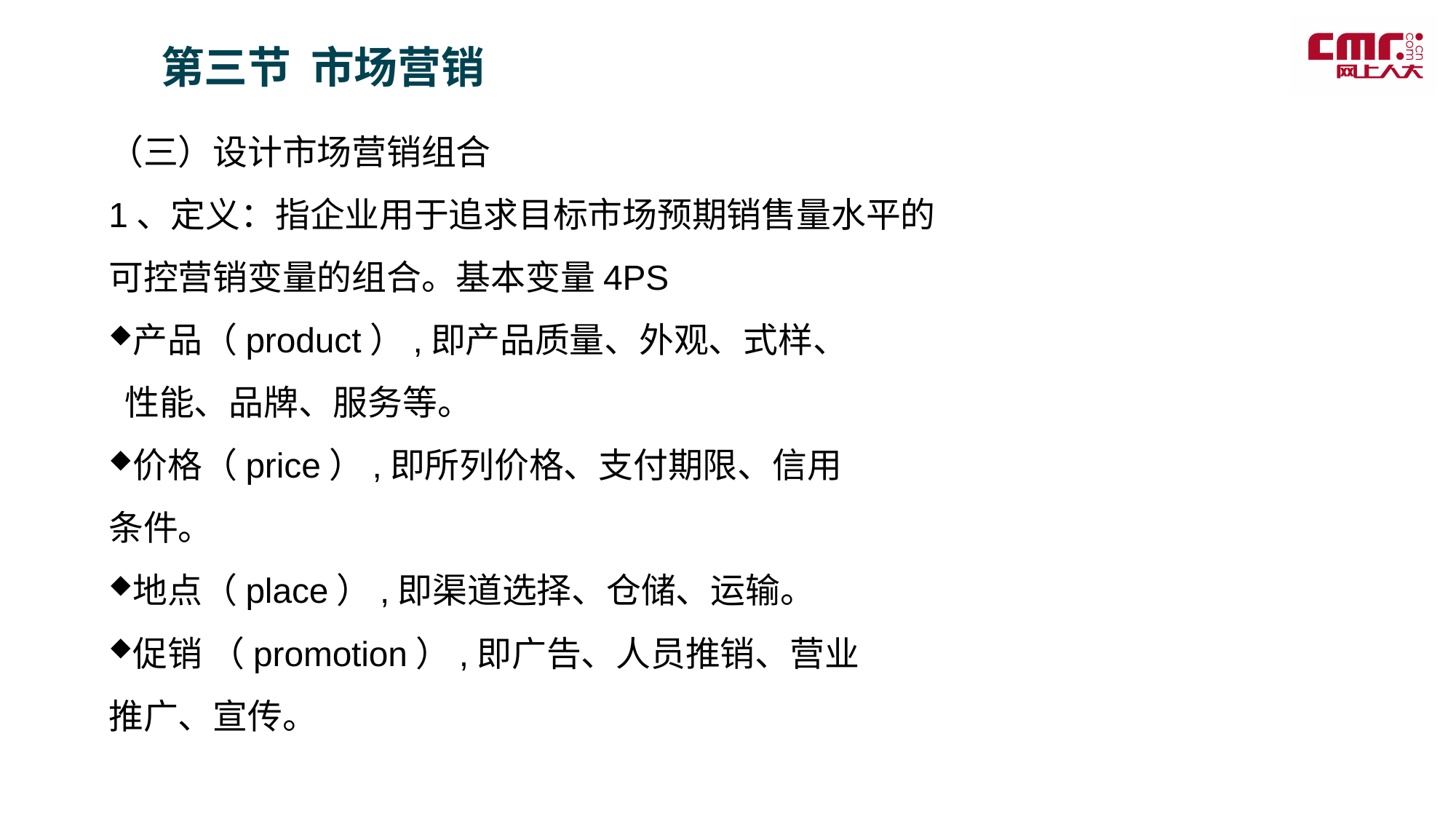

第三节  市场营销
（三）设计市场营销组合
1、定义：指企业用于追求目标市场预期销售量水平的可控营销变量的组合。基本变量4PS
产品（product）,即产品质量、外观、式样、
 性能、品牌、服务等。
价格（price）,即所列价格、支付期限、信用
条件。
地点（place）,即渠道选择、仓储、运输。
促销 （promotion）,即广告、人员推销、营业
推广、宣传。